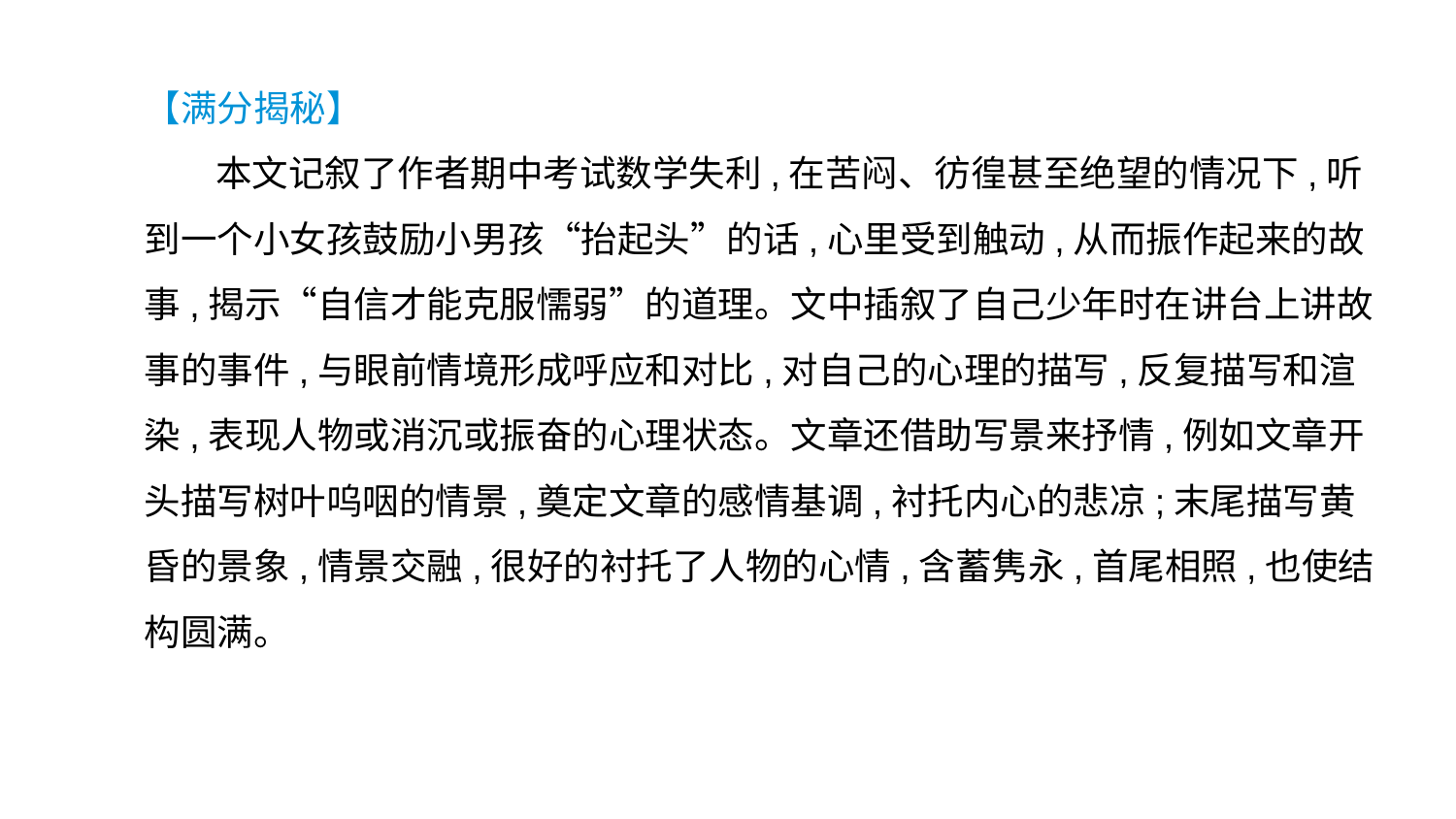

【满分揭秘】
本文记叙了作者期中考试数学失利,在苦闷、彷徨甚至绝望的情况下,听到一个小女孩鼓励小男孩“抬起头”的话,心里受到触动,从而振作起来的故事,揭示“自信才能克服懦弱”的道理。文中插叙了自己少年时在讲台上讲故事的事件,与眼前情境形成呼应和对比,对自己的心理的描写,反复描写和渲染,表现人物或消沉或振奋的心理状态。文章还借助写景来抒情,例如文章开头描写树叶呜咽的情景,奠定文章的感情基调,衬托内心的悲凉;末尾描写黄昏的景象,情景交融,很好的衬托了人物的心情,含蓄隽永,首尾相照,也使结构圆满。